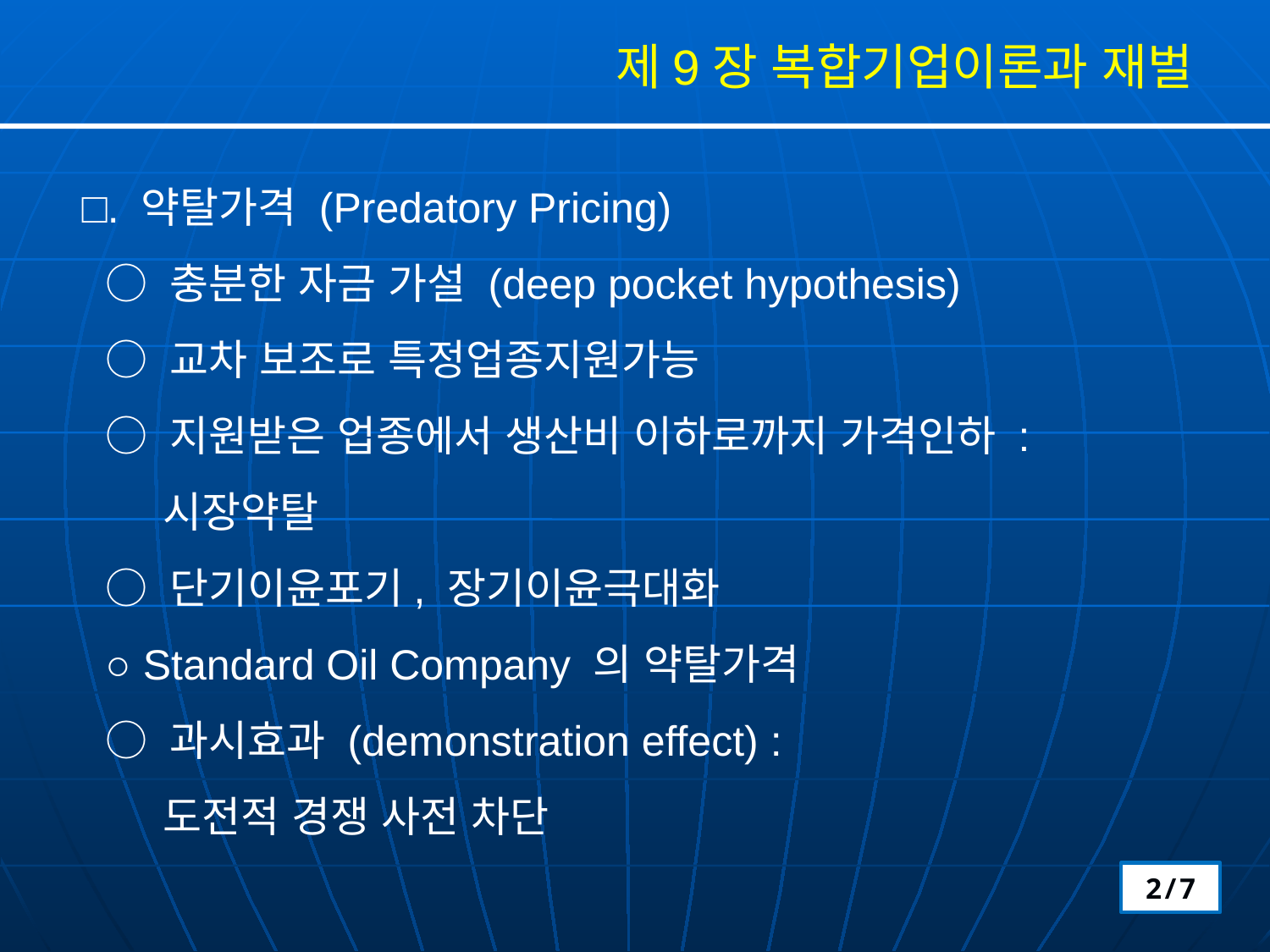

제9장 복합기업이론과 재벌

□. 약탈가격 (Predatory Pricing)
  ○ 충분한 자금 가설 (deep pocket hypothesis)
  ○ 교차 보조로 특정업종지원가능
  ○ 지원받은 업종에서 생산비 이하로까지 가격인하 :
      시장약탈
  ○ 단기이윤포기, 장기이윤극대화
  ○ Standard Oil Company 의 약탈가격
  ○ 과시효과 (demonstration effect) :
      도전적 경쟁 사전 차단
2/7